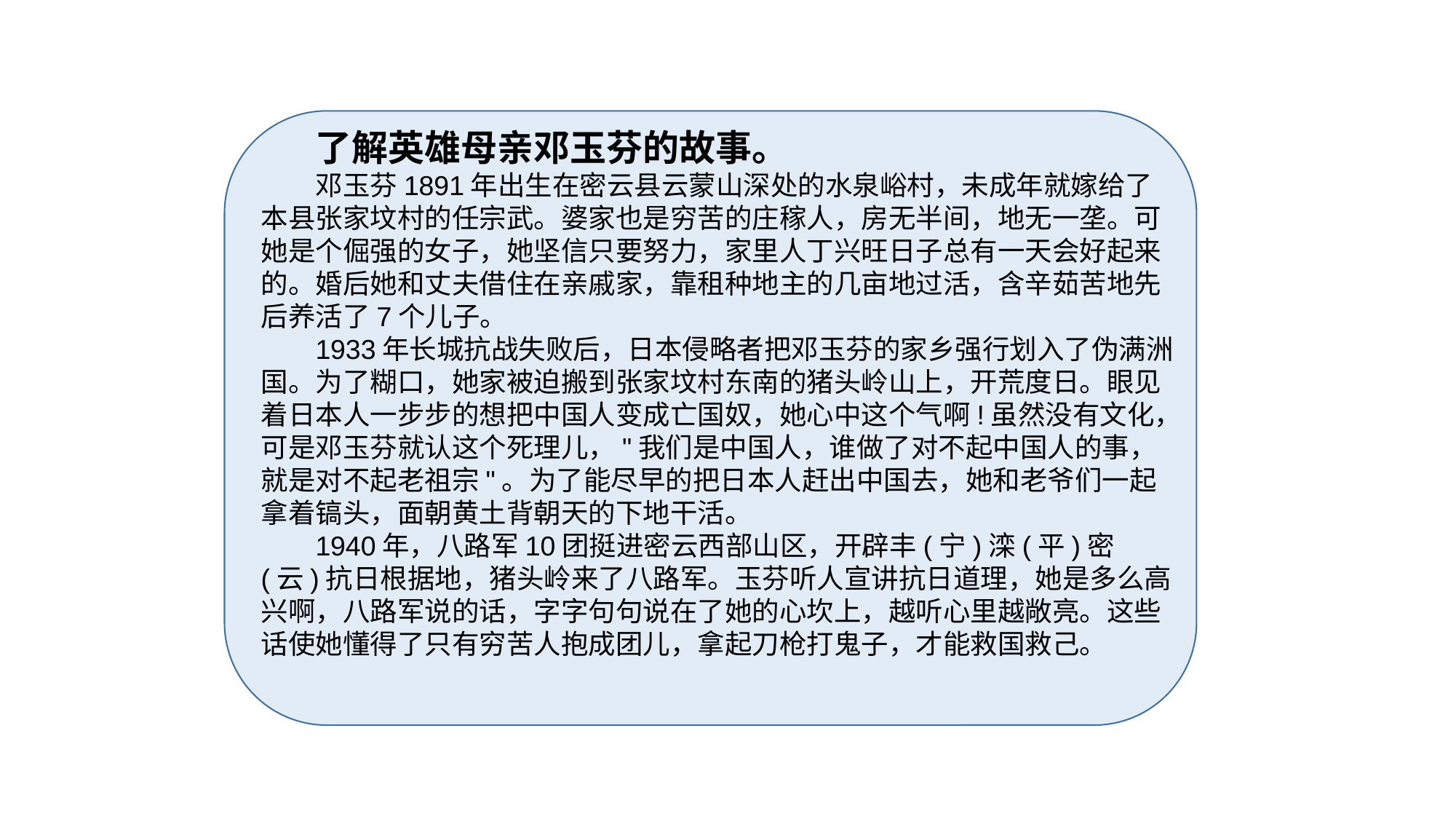

了解英雄母亲邓玉芬的故事。
邓玉芬1891年出生在密云县云蒙山深处的水泉峪村，未成年就嫁给了本县张家坟村的任宗武。婆家也是穷苦的庄稼人，房无半间，地无一垄。可她是个倔强的女子，她坚信只要努力，家里人丁兴旺日子总有一天会好起来的。婚后她和丈夫借住在亲戚家，靠租种地主的几亩地过活，含辛茹苦地先后养活了7个儿子。
1933年长城抗战失败后，日本侵略者把邓玉芬的家乡强行划入了伪满洲国。为了糊口，她家被迫搬到张家坟村东南的猪头岭山上，开荒度日。眼见着日本人一步步的想把中国人变成亡国奴，她心中这个气啊!虽然没有文化，可是邓玉芬就认这个死理儿，"我们是中国人，谁做了对不起中国人的事，就是对不起老祖宗"。为了能尽早的把日本人赶出中国去，她和老爷们一起拿着镐头，面朝黄土背朝天的下地干活。
1940年，八路军10团挺进密云西部山区，开辟丰(宁)滦(平)密(云)抗日根据地，猪头岭来了八路军。玉芬听人宣讲抗日道理，她是多么高兴啊，八路军说的话，字字句句说在了她的心坎上，越听心里越敞亮。这些话使她懂得了只有穷苦人抱成团儿，拿起刀枪打鬼子，才能救国救己。